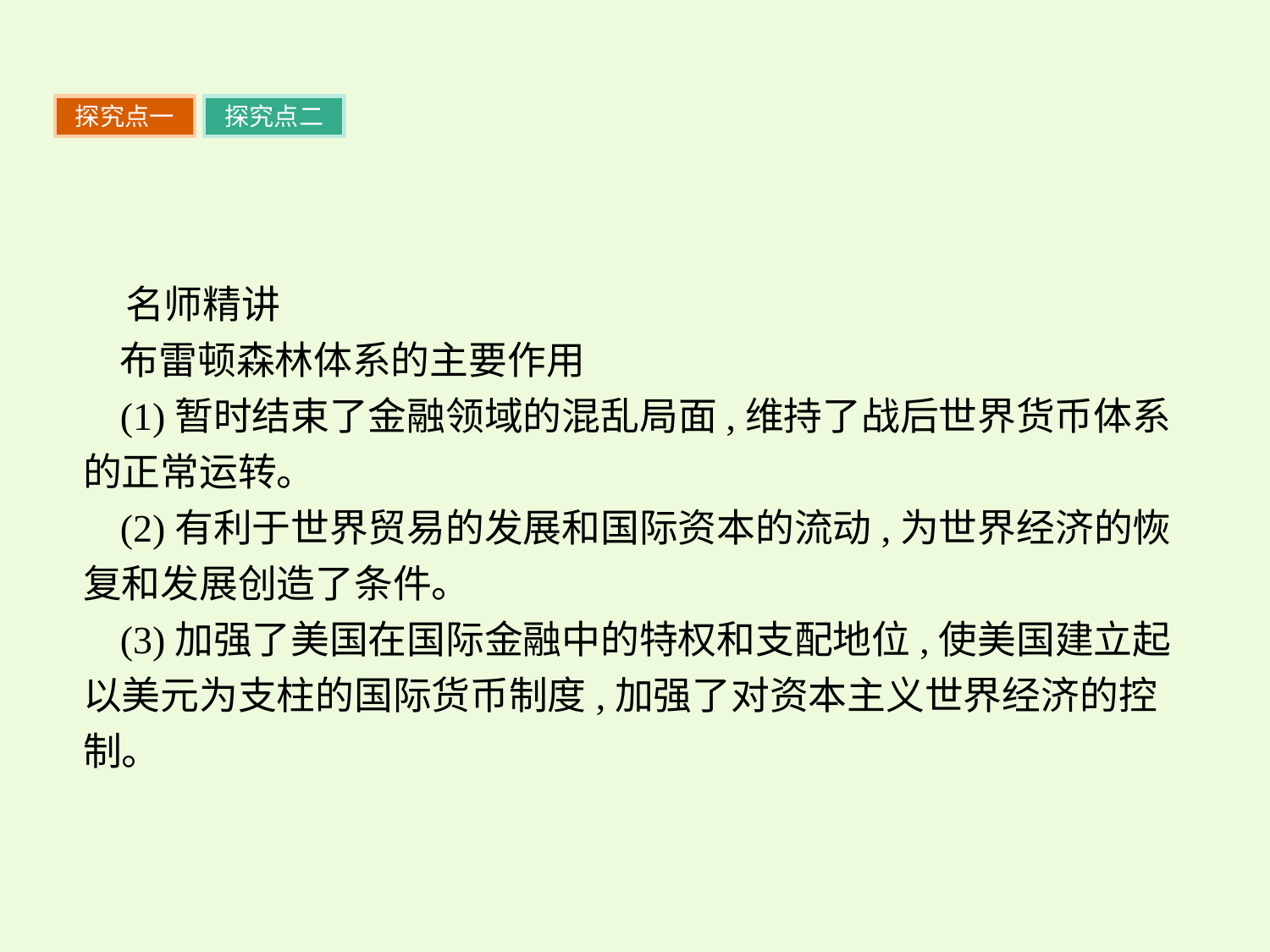

探究点一
探究点二
名师精讲
布雷顿森林体系的主要作用
(1)暂时结束了金融领域的混乱局面,维持了战后世界货币体系的正常运转。
(2)有利于世界贸易的发展和国际资本的流动,为世界经济的恢复和发展创造了条件。
(3)加强了美国在国际金融中的特权和支配地位,使美国建立起以美元为支柱的国际货币制度,加强了对资本主义世界经济的控制。